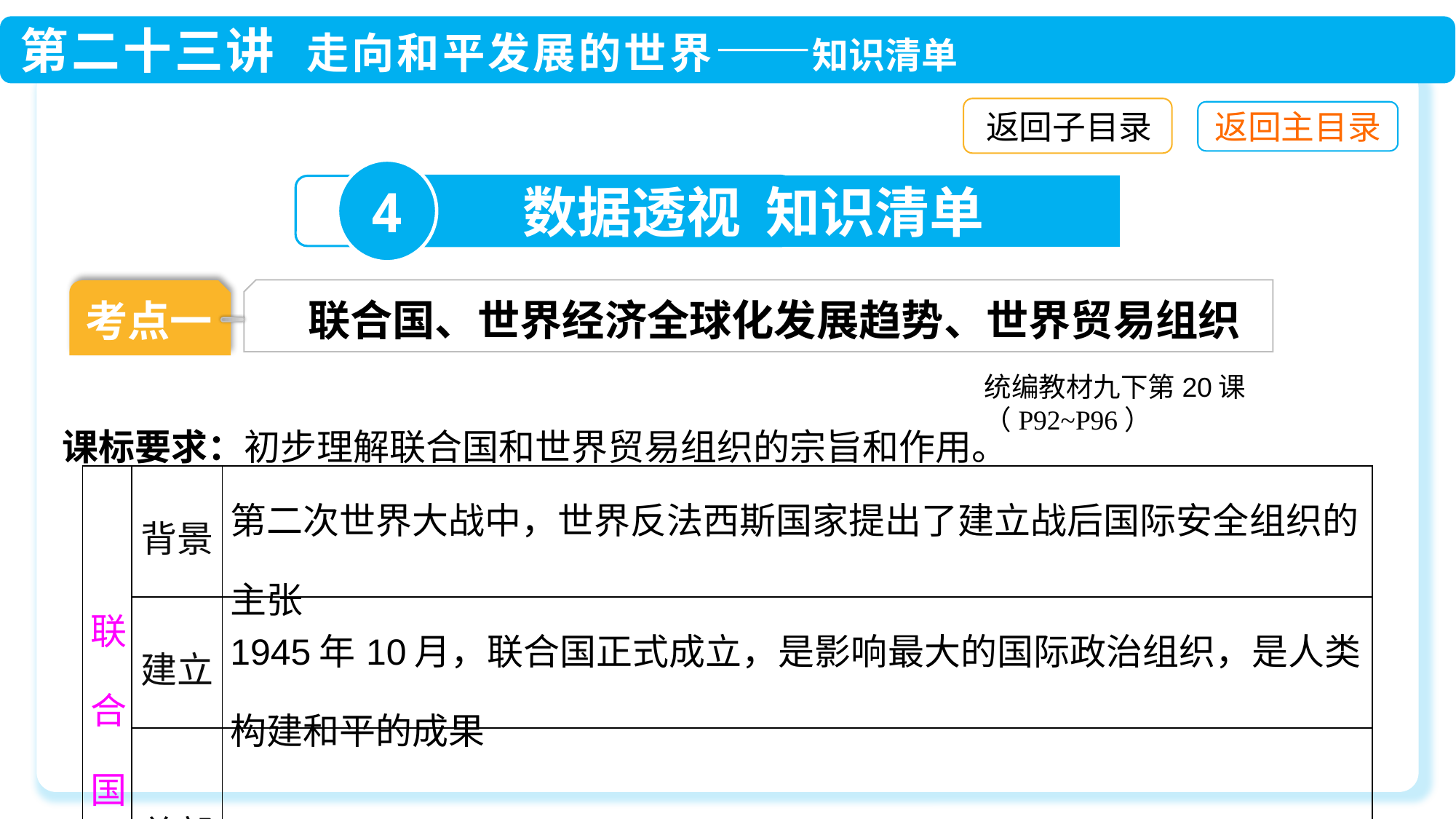

返回子目录
4

数据透视  知识清单
联合国、世界经济全球化发展趋势、世界贸易组织
考点一

统编教材九下第20课（P92~P96）
课标要求：初步理解联合国和世界贸易组织的宗旨和作用。
| 联合国 | 背景 | 第二次世界大战中，世界反法西斯国家提出了建立战后国际安全组织的主张 |
| --- | --- | --- |
|  | 建立 | 1945年10月，联合国正式成立，是影响最大的国际政治组织，是人类构建和平的成果 |
|  | 总部 | 设在美国纽约 |